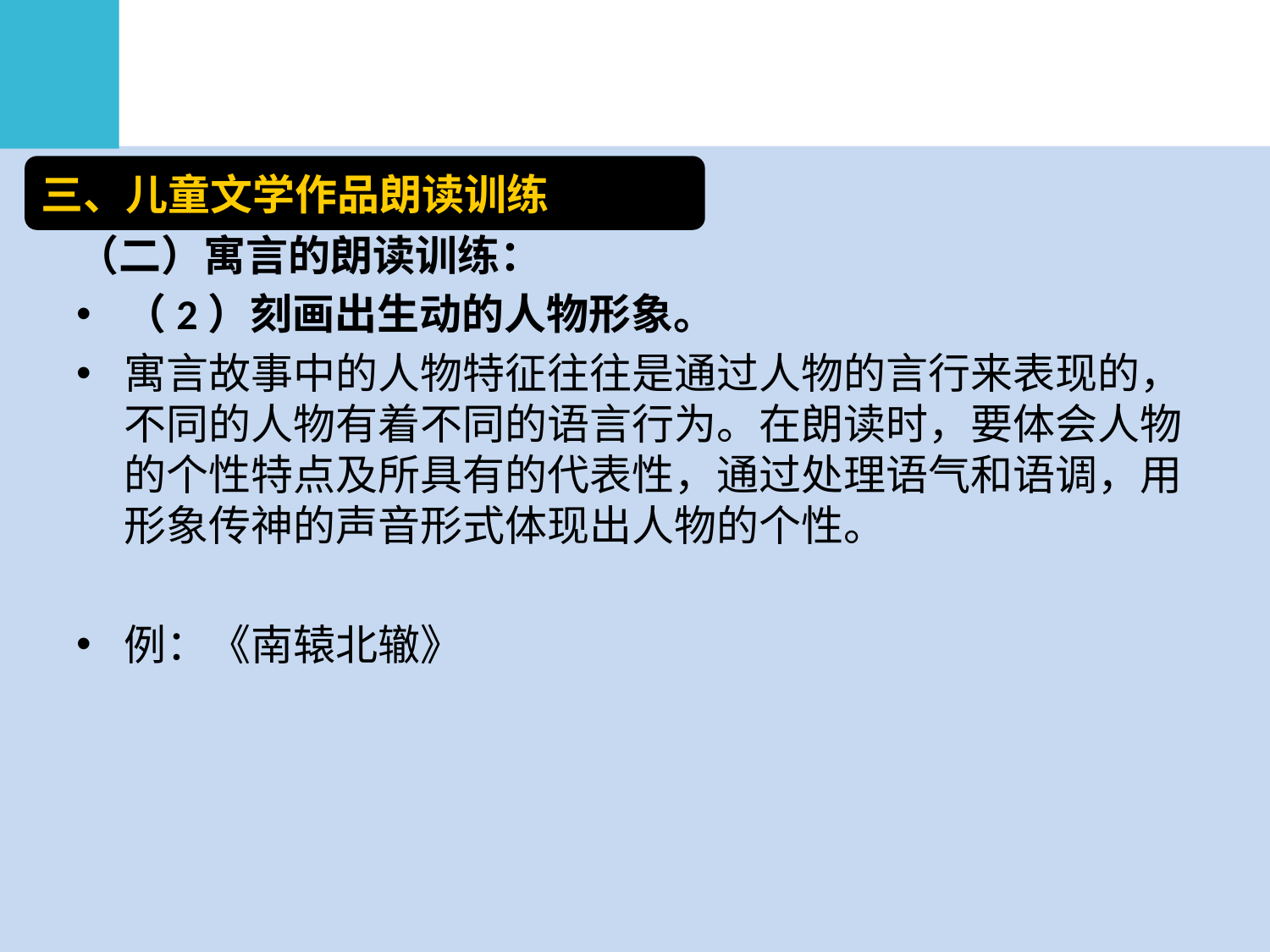

#

三、儿童文学作品朗读训练

（二）寓言的朗读训练：
（2）刻画出生动的人物形象。
寓言故事中的人物特征往往是通过人物的言行来表现的，不同的人物有着不同的语言行为。在朗读时，要体会人物的个性特点及所具有的代表性，通过处理语气和语调，用形象传神的声音形式体现出人物的个性。

例：《南辕北辙》